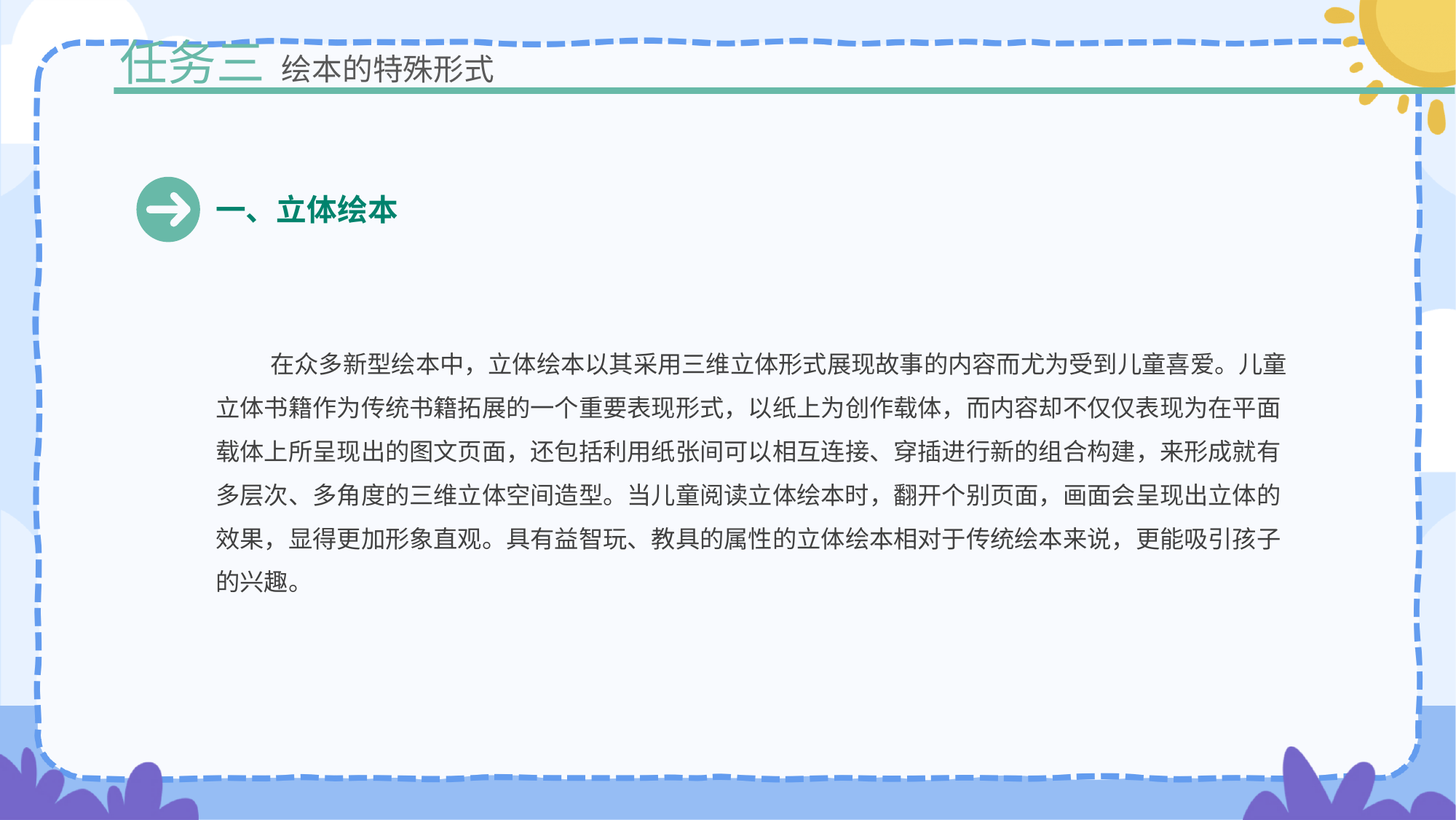

任务三
绘本的特殊形式

一、立体绘本

在众多新型绘本中，立体绘本以其采用三维立体形式展现故事的内容而尤为受到儿童喜爱。儿童立体书籍作为传统书籍拓展的一个重要表现形式，以纸上为创作载体，而内容却不仅仅表现为在平面载体上所呈现出的图文页面，还包括利用纸张间可以相互连接、穿插进行新的组合构建，来形成就有多层次、多角度的三维立体空间造型。当儿童阅读立体绘本时，翻开个别页面，画面会呈现出立体的效果，显得更加形象直观。具有益智玩、教具的属性的立体绘本相对于传统绘本来说，更能吸引孩子的兴趣。